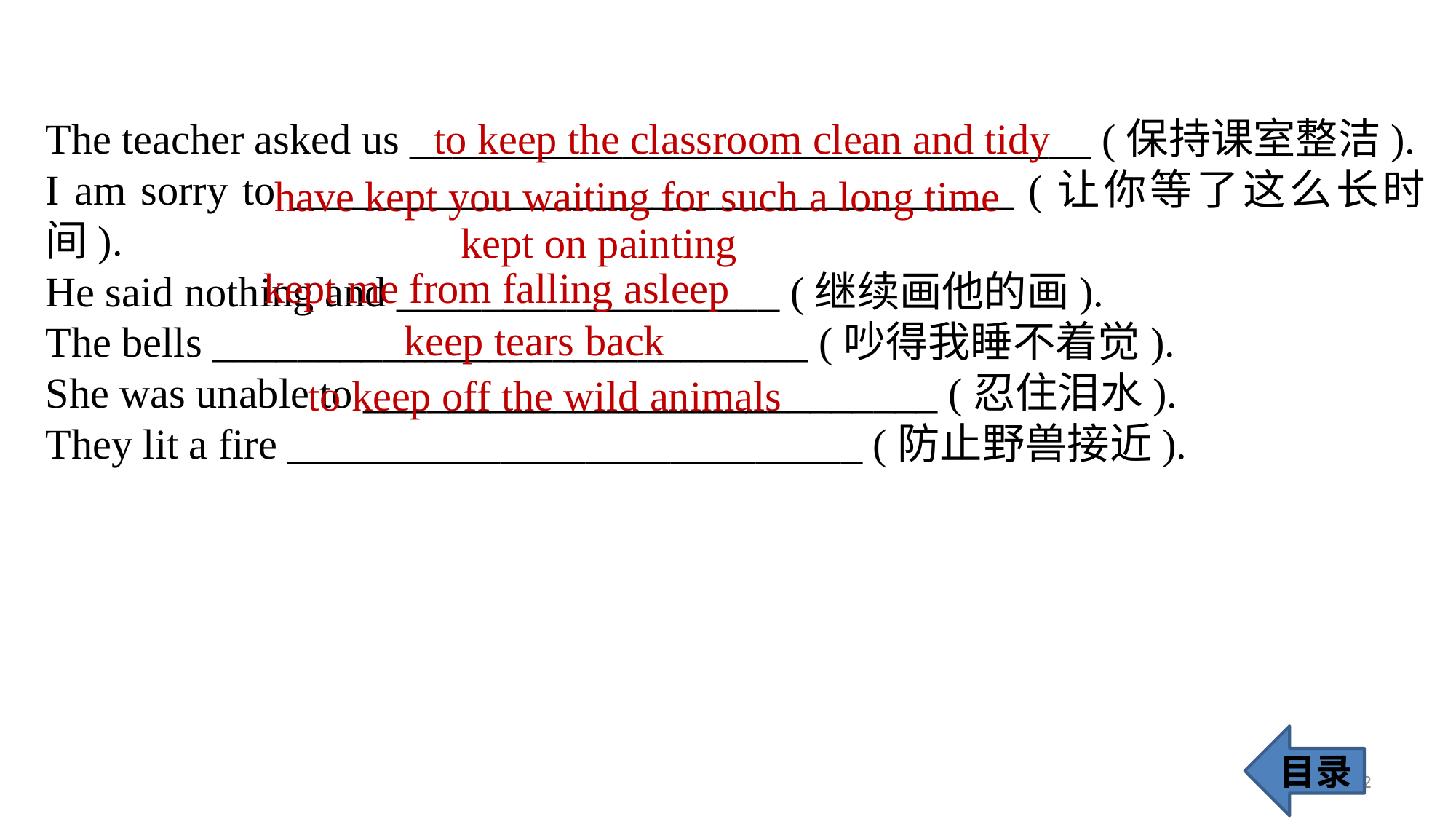

The teacher asked us ________________________________ (保持课室整洁).
I am sorry to __________________________________ (让你等了这么长时间).
He said nothing and __________________ (继续画他的画).
The bells ____________________________ (吵得我睡不着觉).
She was unable to ___________________________ (忍住泪水).
They lit a fire ___________________________ (防止野兽接近).
to keep the classroom clean and tidy
have kept you waiting for such a long time
kept on painting
kept me from falling asleep
keep tears back
to keep off the wild animals
目录
72